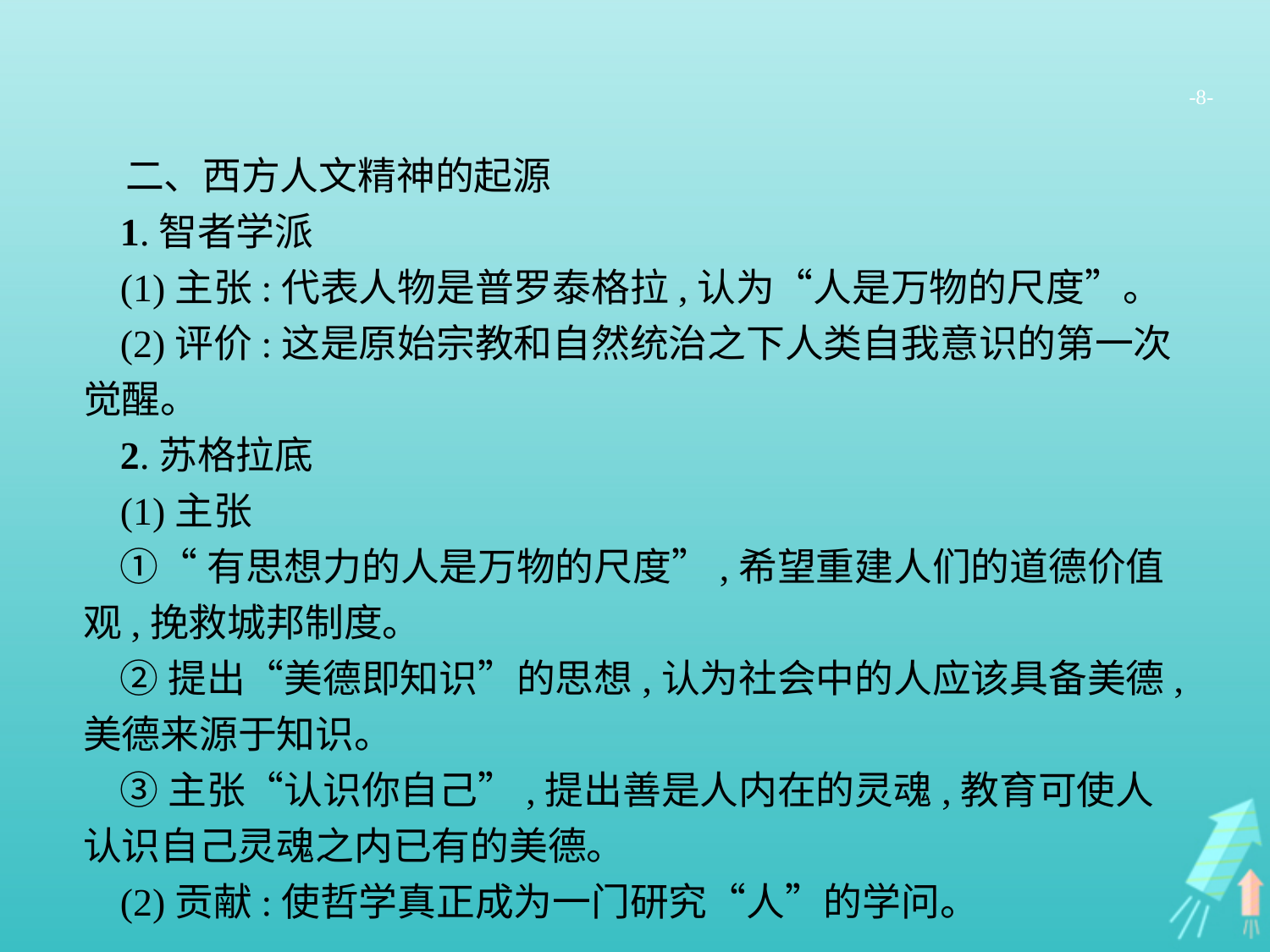

-8-
二、西方人文精神的起源
1.智者学派
(1)主张:代表人物是普罗泰格拉,认为“人是万物的尺度”。
(2)评价:这是原始宗教和自然统治之下人类自我意识的第一次觉醒。
2.苏格拉底
(1)主张
①“有思想力的人是万物的尺度”,希望重建人们的道德价值观,挽救城邦制度。
②提出“美德即知识”的思想,认为社会中的人应该具备美德,美德来源于知识。
③主张“认识你自己”,提出善是人内在的灵魂,教育可使人认识自己灵魂之内已有的美德。
(2)贡献:使哲学真正成为一门研究“人”的学问。